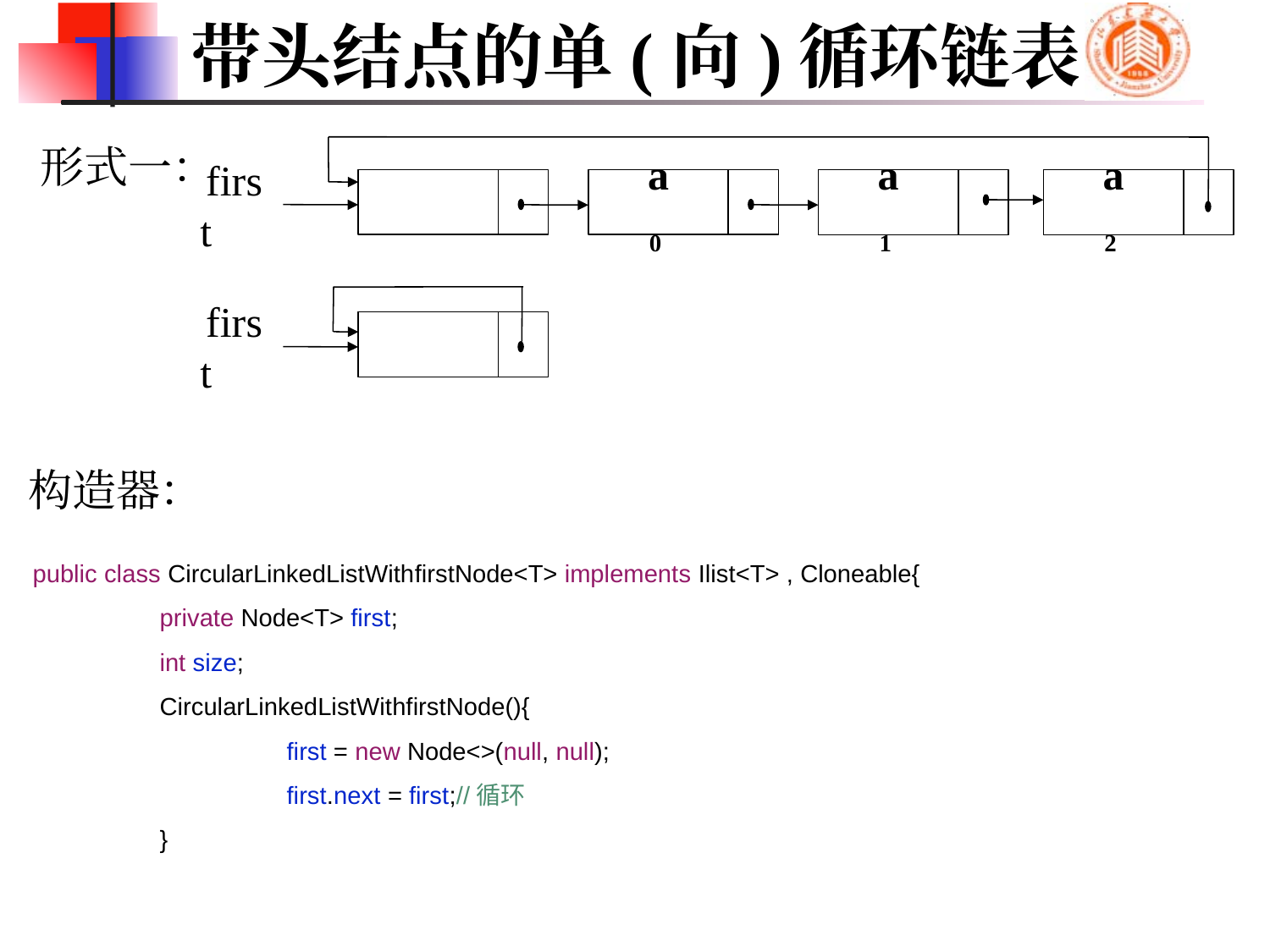

# 带头结点的单(向)循环链表
形式一：

a0

a1

a2

first

first

构造器：
public class CircularLinkedListWithfirstNode<T> implements Ilist<T> , Cloneable{
	private Node<T> first;
	int size;
	CircularLinkedListWithfirstNode(){
		first = new Node<>(null, null);
		first.next = first;//循环
	}